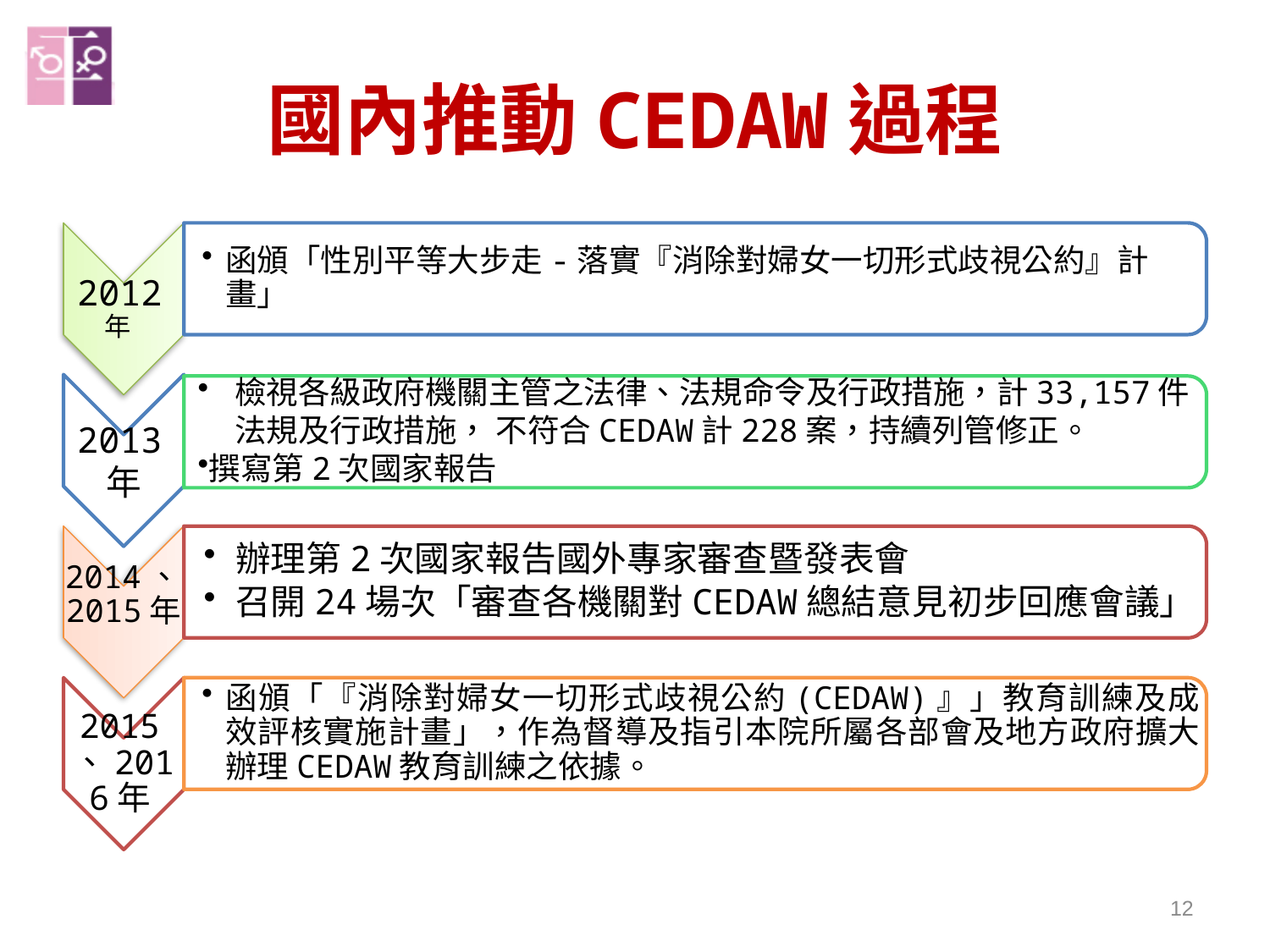

# 國內推動CEDAW過程
2012年
函頒「性別平等大步走-落實『消除對婦女一切形式歧視公約』計畫」
2013年

檢視各級政府機關主管之法律、法規命令及行政措施，計33,157件法規及行政措施， 不符合CEDAW計228案，持續列管修正。
撰寫第2次國家報告

2014、2015年
辦理第2次國家報告國外專家審查暨發表會
召開24場次「審查各機關對CEDAW總結意見初步回應會議」
2015、2016年
函頒「『消除對婦女一切形式歧視公約(CEDAW)』」教育訓練及成效評核實施計畫」，作為督導及指引本院所屬各部會及地方政府擴大辦理CEDAW教育訓練之依據。
12